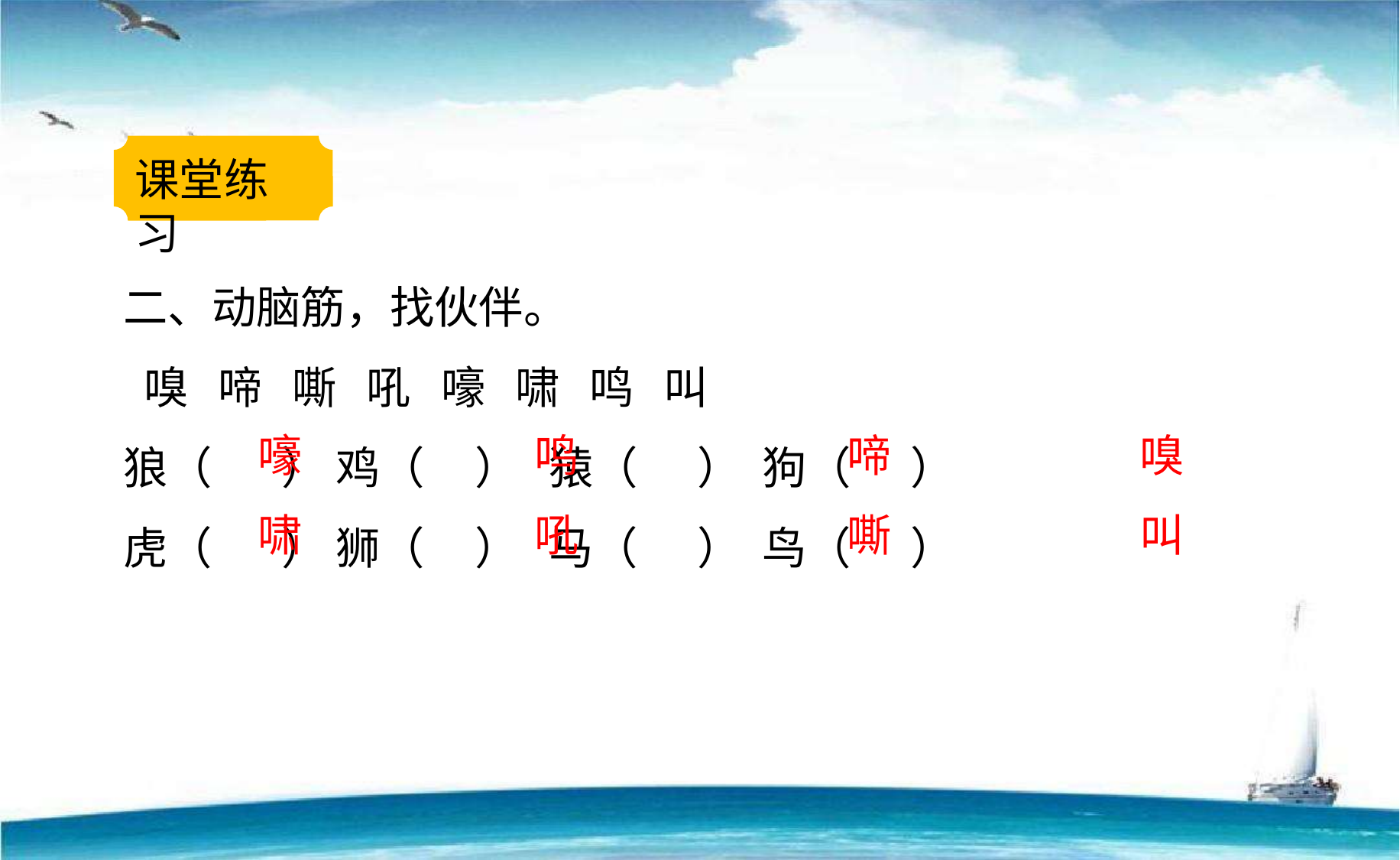

课堂练习
二、动脑筋，找伙伴。
 嗅   啼   嘶   吼   嚎   啸   鸣   叫
狼（       ） 鸡（     ）   猿（      ）  狗（      ）
虎（       ） 狮（     ）   马（      ）  鸟（      ）
嚎
鸣
啼
嗅
啸
吼
嘶
叫